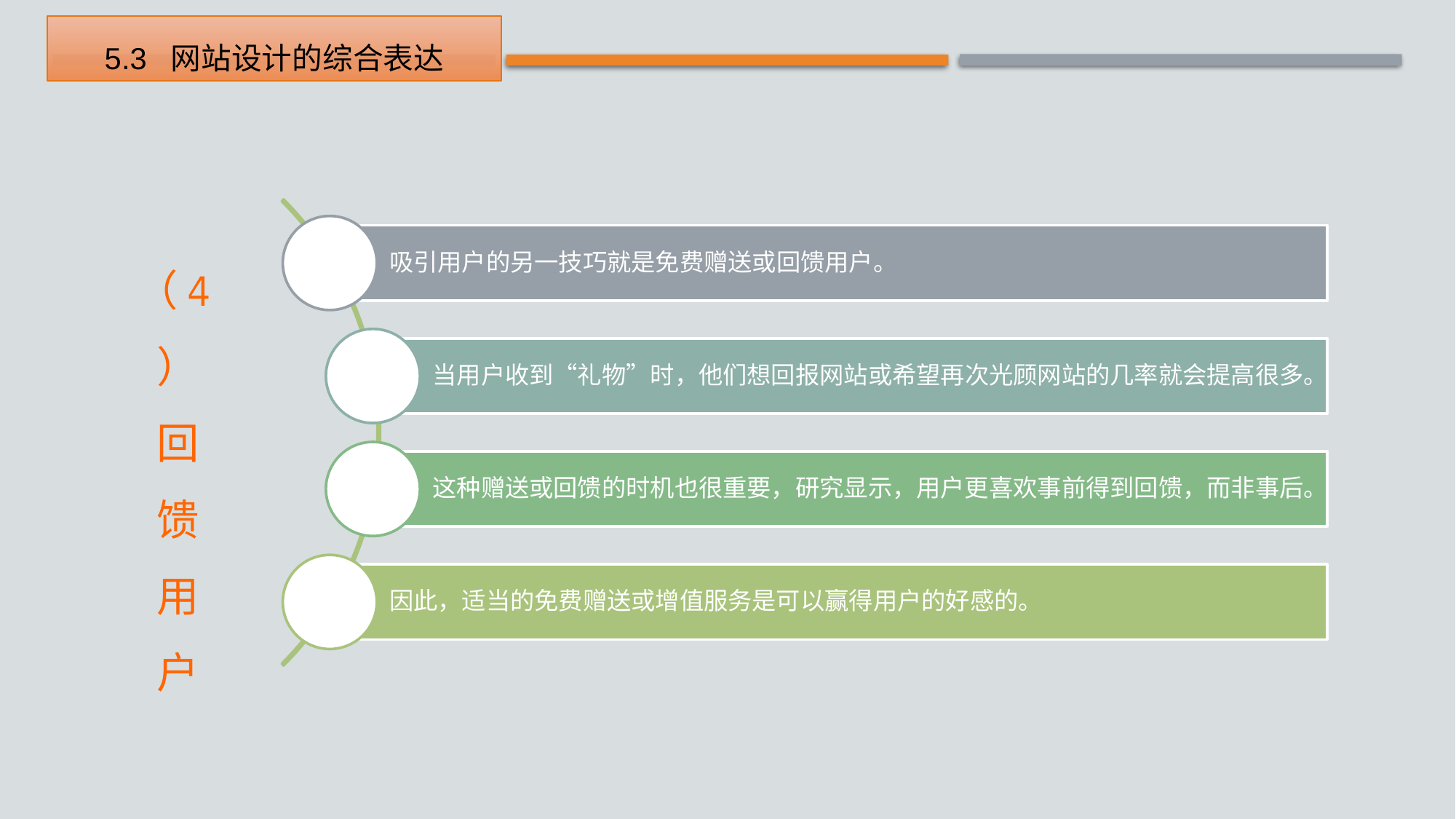

5.3  网站设计的综合表达
吸引用户的另一技巧就是免费赠送或回馈用户。
当用户收到“礼物”时，他们想回报网站或希望再次光顾网站的几率就会提高很多。
这种赠送或回馈的时机也很重要，研究显示，用户更喜欢事前得到回馈，而非事后。
因此，适当的免费赠送或增值服务是可以赢得用户的好感的。

（4）
回
馈
用
户